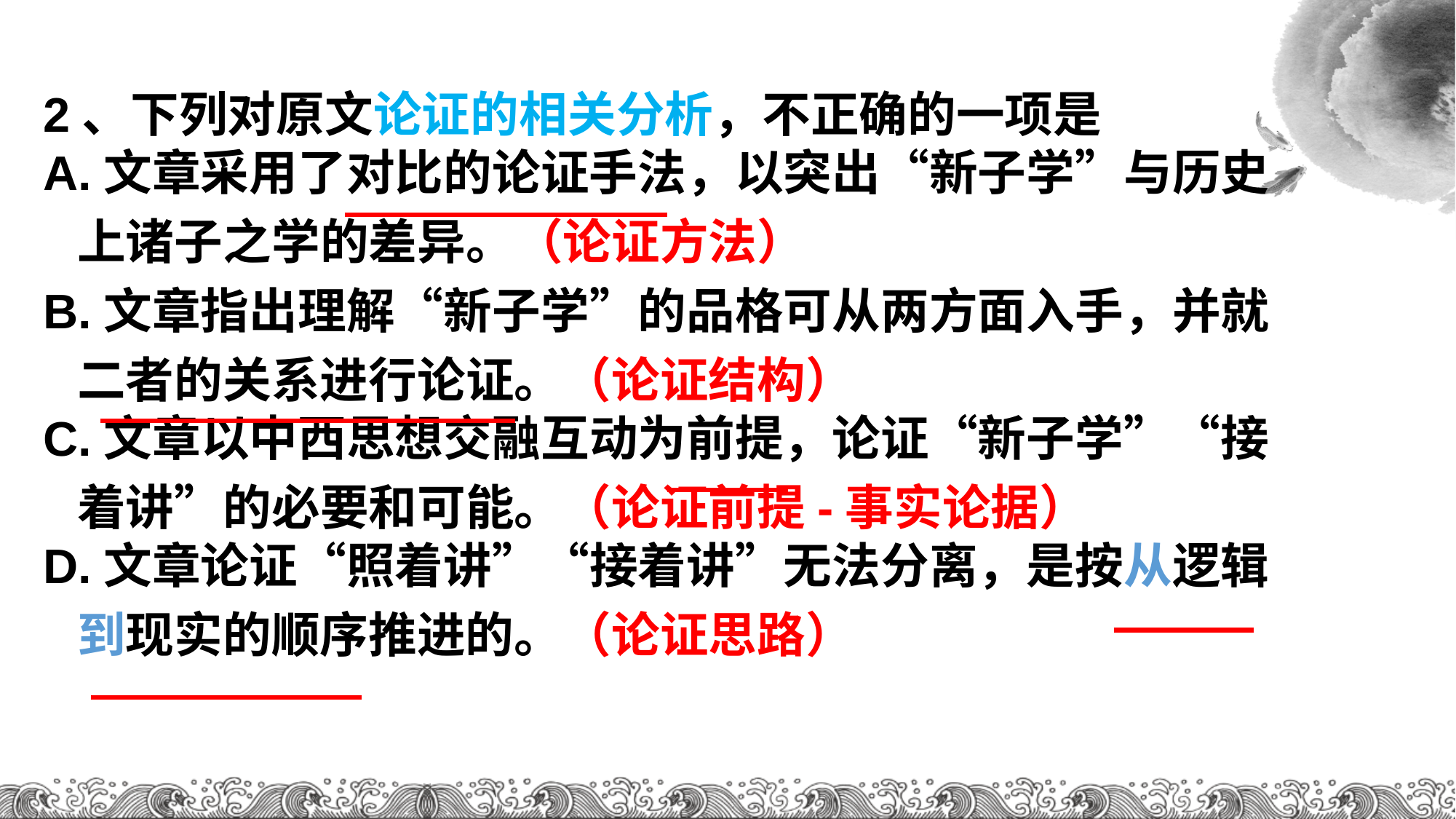

2、下列对原文论证的相关分析，不正确的一项是
A.文章采用了对比的论证手法，以突出“新子学”与历史
  上诸子之学的差异。（论证方法）
B.文章指出理解“新子学”的品格可从两方面入手，并就
  二者的关系进行论证。（论证结构）
C.文章以中西思想交融互动为前提，论证“新子学”“接
  着讲”的必要和可能。（论证前提-事实论据）
D.文章论证“照着讲”“接着讲”无法分离，是按从逻辑
  到现实的顺序推进的。（论证思路）